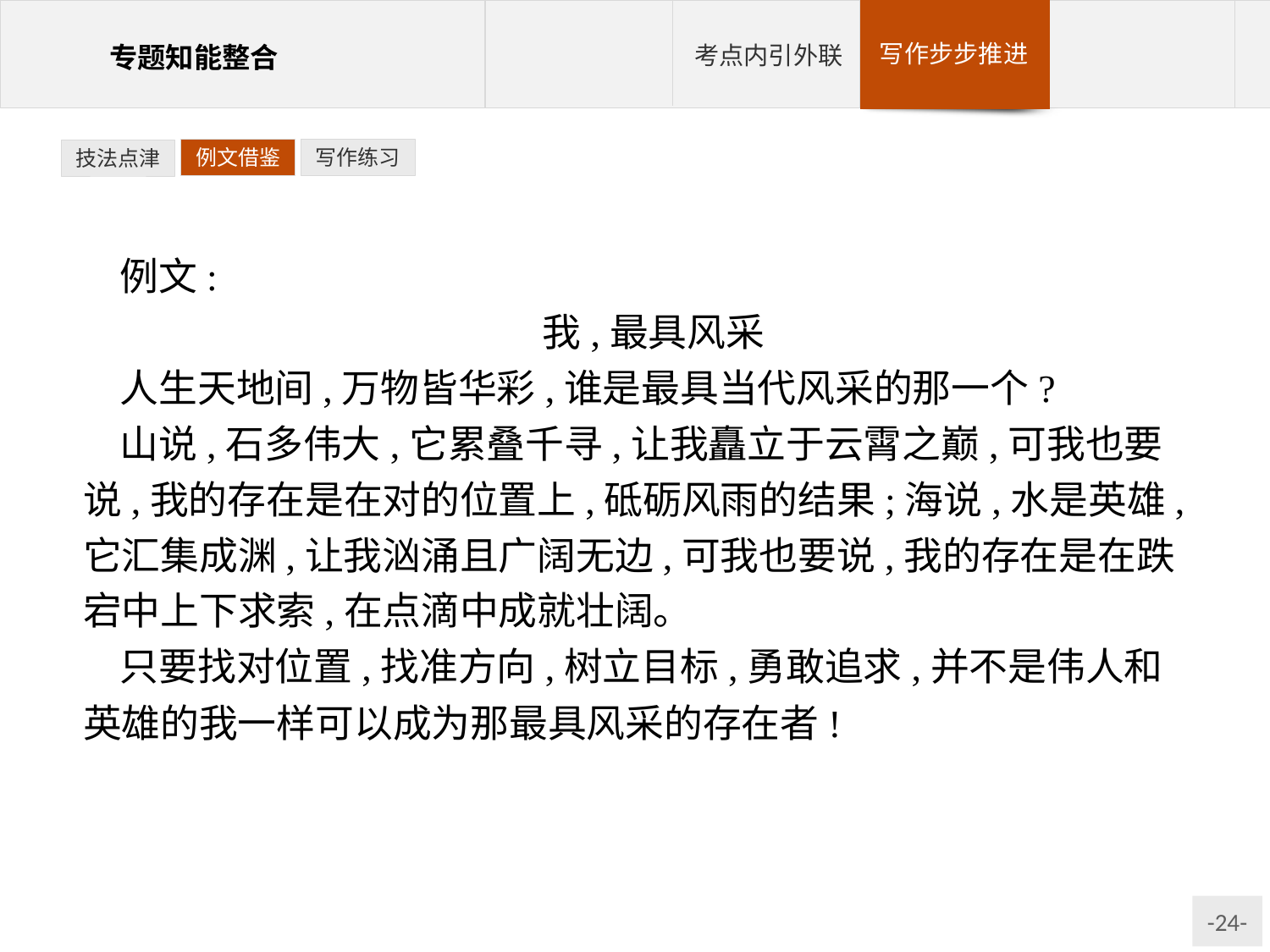

例文借鉴
写作练习
技法点津
例文:
我,最具风采
人生天地间,万物皆华彩,谁是最具当代风采的那一个?
山说,石多伟大,它累叠千寻,让我矗立于云霄之巅,可我也要说,我的存在是在对的位置上,砥砺风雨的结果;海说,水是英雄,它汇集成渊,让我汹涌且广阔无边,可我也要说,我的存在是在跌宕中上下求索,在点滴中成就壮阔。
只要找对位置,找准方向,树立目标,勇敢追求,并不是伟人和英雄的我一样可以成为那最具风采的存在者!